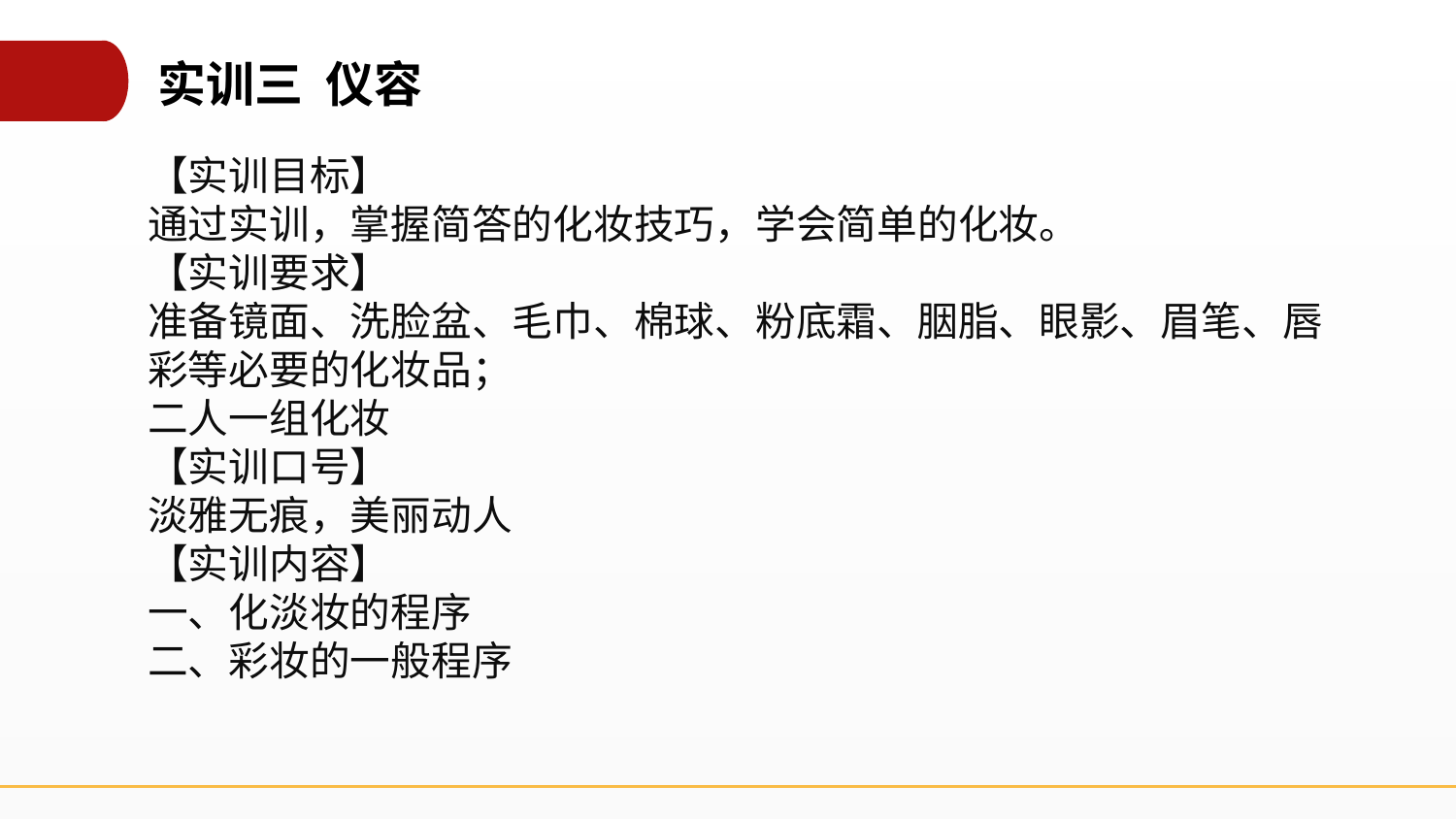

实训三  仪容
【实训目标】
通过实训，掌握简答的化妆技巧，学会简单的化妆。
【实训要求】
准备镜面、洗脸盆、毛巾、棉球、粉底霜、胭脂、眼影、眉笔、唇彩等必要的化妆品；
二人一组化妆
【实训口号】
淡雅无痕，美丽动人
【实训内容】
一、化淡妆的程序
二、彩妆的一般程序